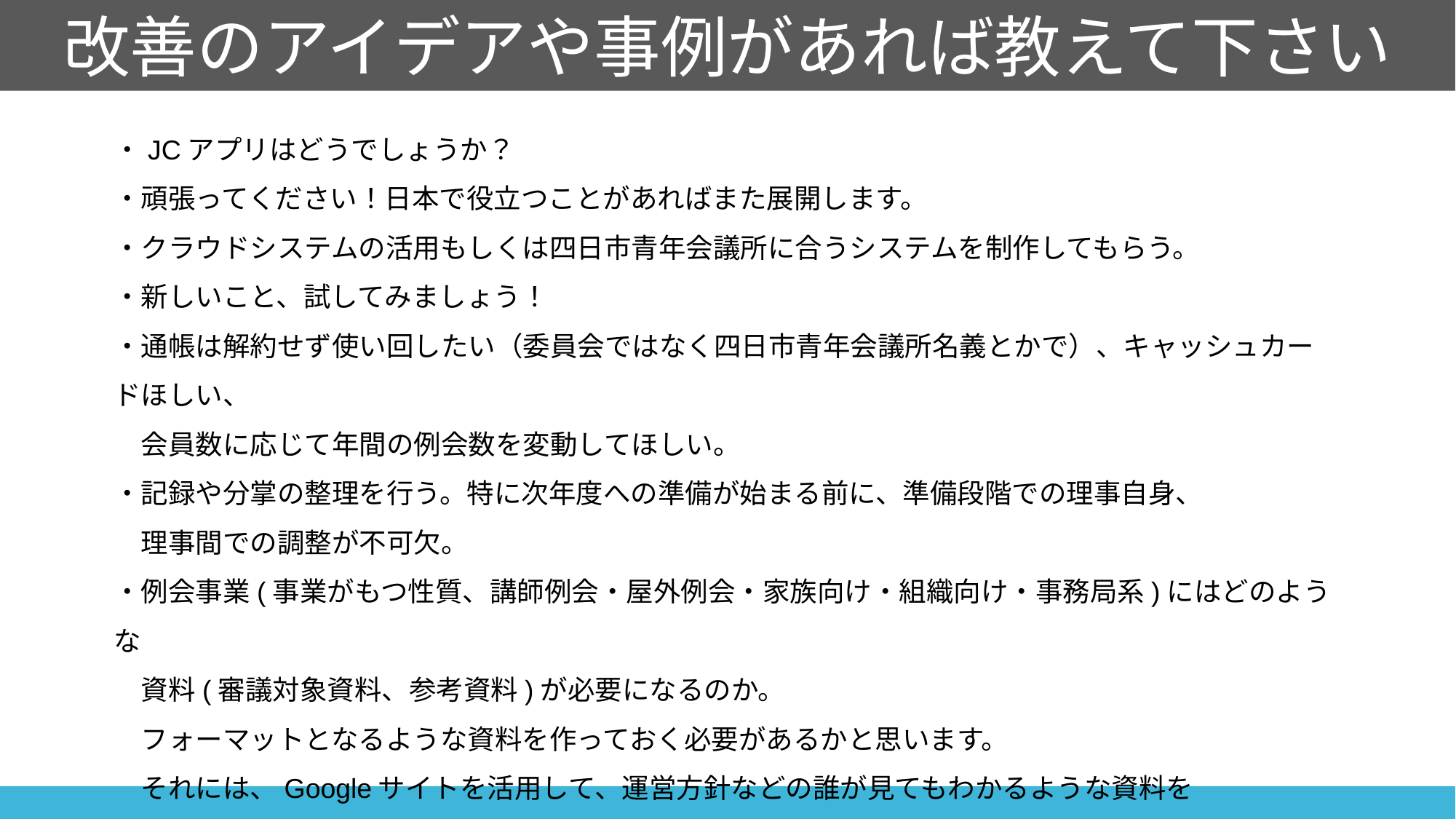

改善のアイデアや事例があれば教えて下さい
・JCアプリはどうでしょうか？
・頑張ってください！日本で役立つことがあればまた展開します。
・クラウドシステムの活用もしくは四日市青年会議所に合うシステムを制作してもらう。
・新しいこと、試してみましょう！
・通帳は解約せず使い回したい（委員会ではなく四日市青年会議所名義とかで）、キャッシュカードほしい、
　会員数に応じて年間の例会数を変動してほしい。
・記録や分掌の整理を行う。特に次年度への準備が始まる前に、準備段階での理事自身、
　理事間での調整が不可欠。
・例会事業(事業がもつ性質、講師例会・屋外例会・家族向け・組織向け・事務局系)にはどのような
　資料(審議対象資料、参考資料)が必要になるのか。
　フォーマットとなるような資料を作っておく必要があるかと思います。
　それには、Googleサイトを活用して、運営方針などの誰が見てもわかるような資料を
　提供しておく必要があるかと思います。